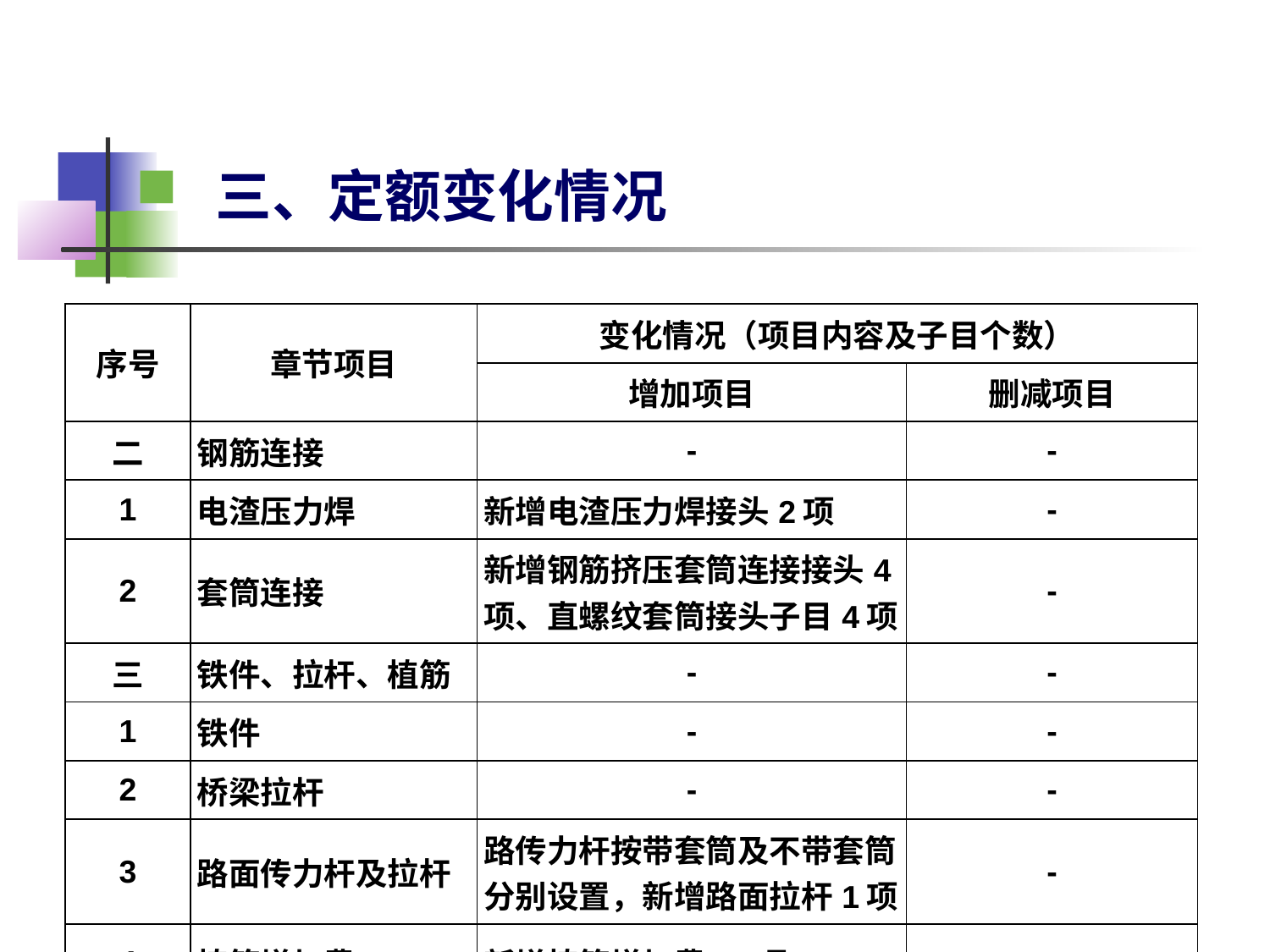

三、定额变化情况
| 序号 | 章节项目 | 变化情况（项目内容及子目个数） |  |
| --- | --- | --- | --- |
|  |  | 增加项目 | 删减项目 |
| 二 | 钢筋连接 | - | - |
| 1 | 电渣压力焊 | 新增电渣压力焊接头2项 | - |
| 2 | 套筒连接 | 新增钢筋挤压套筒连接接头4项、直螺纹套筒接头子目4项 | - |
| 三 | 铁件、拉杆、植筋 | - | - |
| 1 | 铁件 | - | - |
| 2 | 桥梁拉杆 | - | - |
| 3 | 路面传力杆及拉杆 | 路传力杆按带套筒及不带套筒分别设置，新增路面拉杆1项 | - |
| 4 | 植筋增加费 | 新增植筋增加费11项 | - |